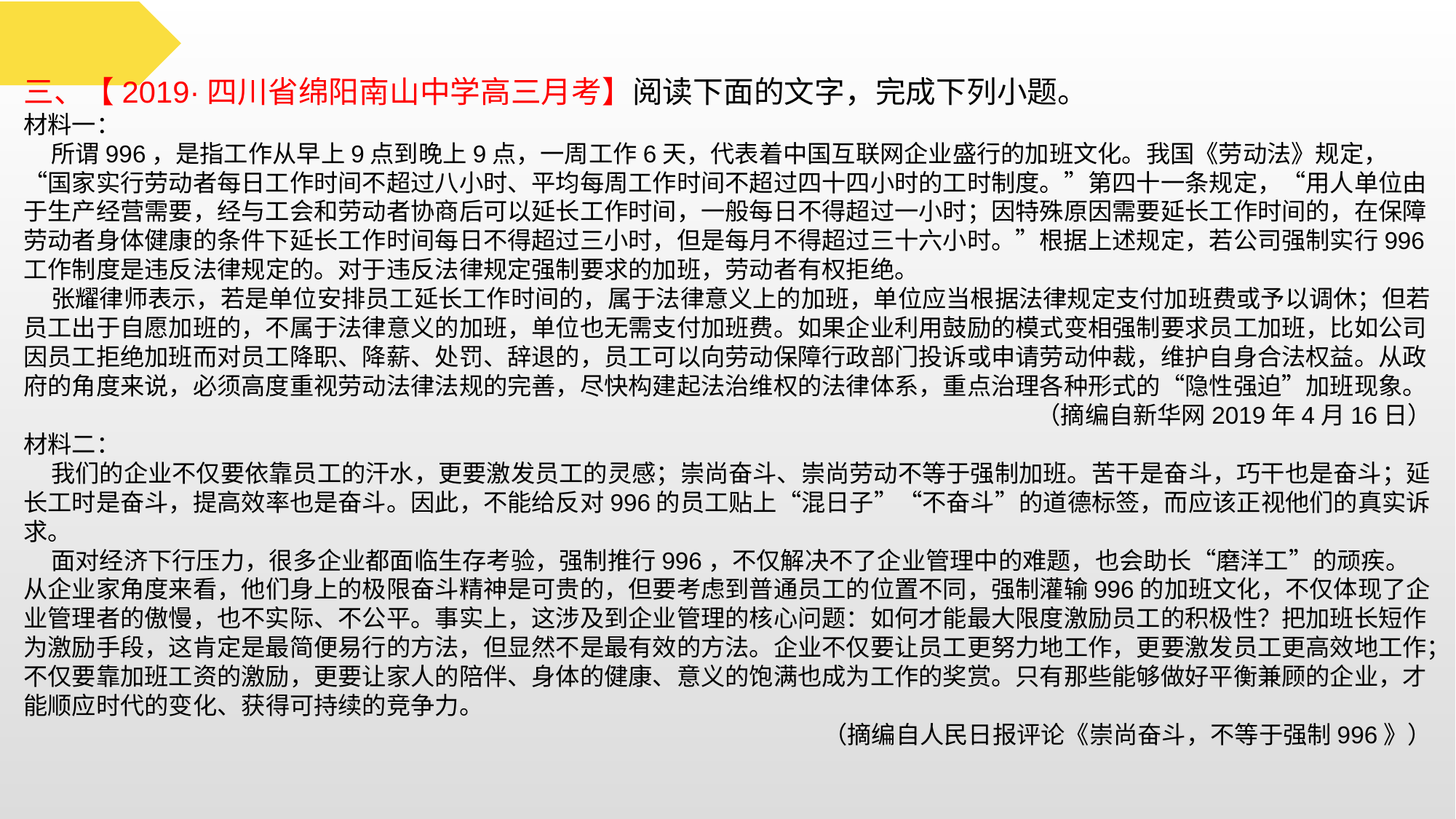

三、【2019·四川省绵阳南山中学高三月考】阅读下面的文字，完成下列小题。
材料一：
    所谓996，是指工作从早上9点到晚上9点，一周工作6天，代表着中国互联网企业盛行的加班文化。我国《劳动法》规定，“国家实行劳动者每日工作时间不超过八小时、平均每周工作时间不超过四十四小时的工时制度。”第四十一条规定，“用人单位由于生产经营需要，经与工会和劳动者协商后可以延长工作时间，一般每日不得超过一小时；因特殊原因需要延长工作时间的，在保障劳动者身体健康的条件下延长工作时间每日不得超过三小时，但是每月不得超过三十六小时。”根据上述规定，若公司强制实行996工作制度是违反法律规定的。对于违反法律规定强制要求的加班，劳动者有权拒绝。
    张耀律师表示，若是单位安排员工延长工作时间的，属于法律意义上的加班，单位应当根据法律规定支付加班费或予以调休；但若员工出于自愿加班的，不属于法律意义的加班，单位也无需支付加班费。如果企业利用鼓励的模式变相强制要求员工加班，比如公司因员工拒绝加班而对员工降职、降薪、处罚、辞退的，员工可以向劳动保障行政部门投诉或申请劳动仲裁，维护自身合法权益。从政府的角度来说，必须高度重视劳动法律法规的完善，尽快构建起法治维权的法律体系，重点治理各种形式的“隐性强迫”加班现象。
（摘编自新华网2019年4月16日）
材料二：
    我们的企业不仅要依靠员工的汗水，更要激发员工的灵感；崇尚奋斗、崇尚劳动不等于强制加班。苦干是奋斗，巧干也是奋斗；延长工时是奋斗，提高效率也是奋斗。因此，不能给反对996的员工贴上“混日子”“不奋斗”的道德标签，而应该正视他们的真实诉求。
    面对经济下行压力，很多企业都面临生存考验，强制推行996，不仅解决不了企业管理中的难题，也会助长“磨洋工”的顽疾。从企业家角度来看，他们身上的极限奋斗精神是可贵的，但要考虑到普通员工的位置不同，强制灌输996的加班文化，不仅体现了企业管理者的傲慢，也不实际、不公平。事实上，这涉及到企业管理的核心问题：如何才能最大限度激励员工的积极性？把加班长短作为激励手段，这肯定是最简便易行的方法，但显然不是最有效的方法。企业不仅要让员工更努力地工作，更要激发员工更高效地工作；不仅要靠加班工资的激励，更要让家人的陪伴、身体的健康、意义的饱满也成为工作的奖赏。只有那些能够做好平衡兼顾的企业，才能顺应时代的变化、获得可持续的竞争力。
（摘编自人民日报评论《崇尚奋斗，不等于强制996》）